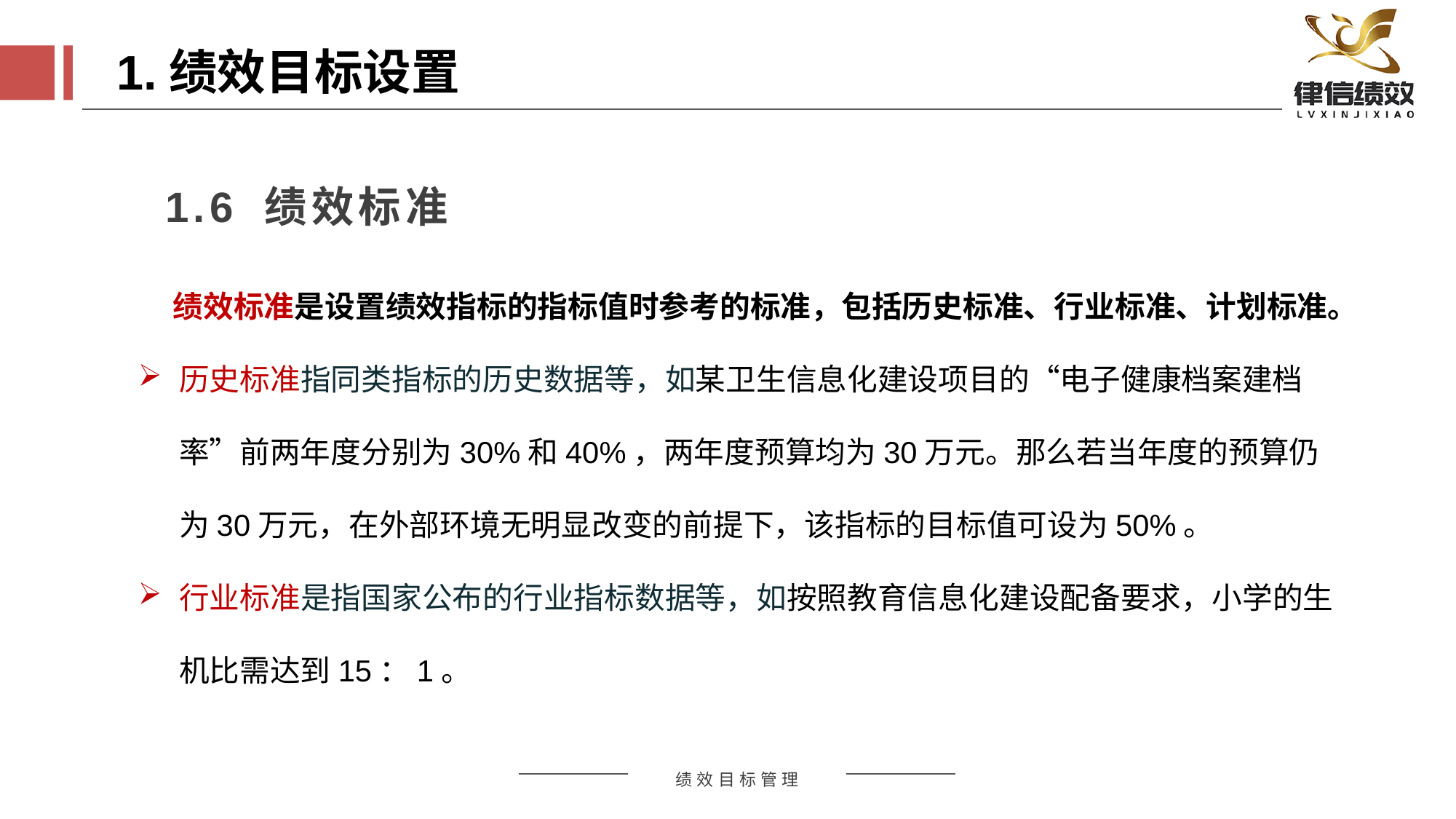

1.绩效目标设置
1.6 绩效标准
    绩效标准是设置绩效指标的指标值时参考的标准，包括历史标准、行业标准、计划标准。
历史标准指同类指标的历史数据等，如某卫生信息化建设项目的“电子健康档案建档率”前两年度分别为30%和40%，两年度预算均为30万元。那么若当年度的预算仍为30万元，在外部环境无明显改变的前提下，该指标的目标值可设为50%。
行业标准是指国家公布的行业指标数据等，如按照教育信息化建设配备要求，小学的生机比需达到15：1。